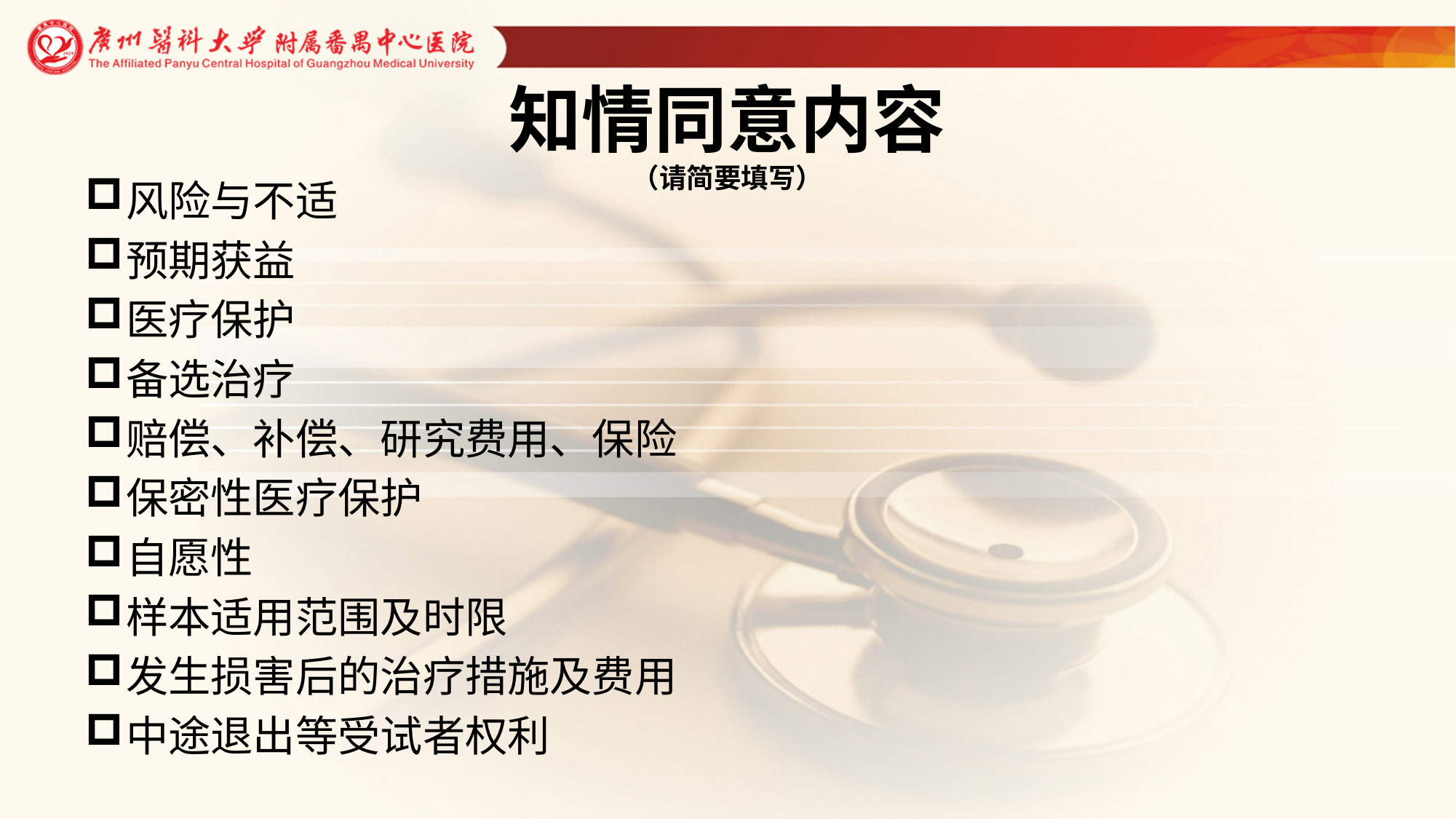

# 知情同意内容 （请简要填写）
风险与不适
预期获益
医疗保护
备选治疗
赔偿、补偿、研究费用、保险
保密性医疗保护
自愿性
样本适用范围及时限
发生损害后的治疗措施及费用
中途退出等受试者权利